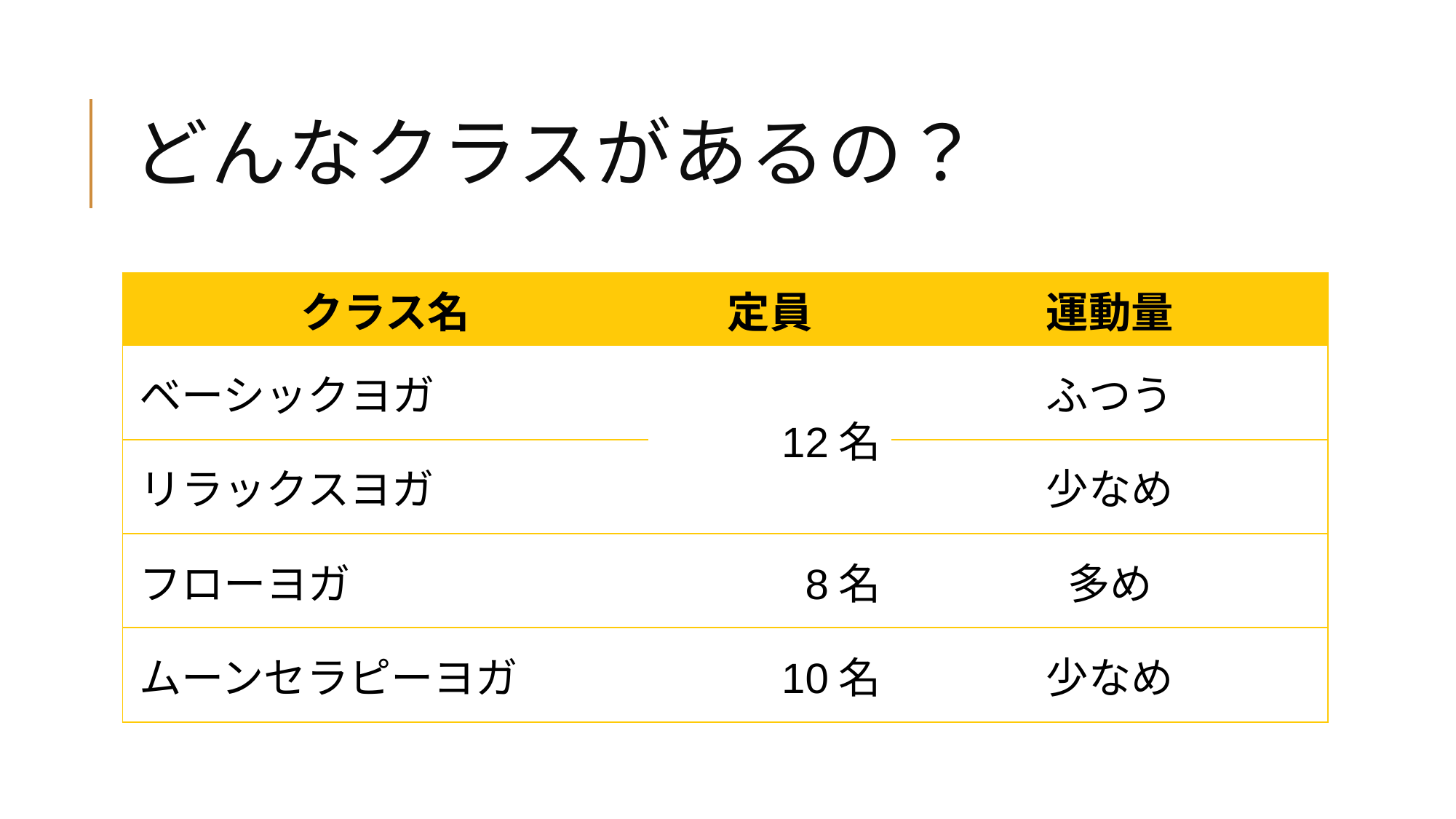

# どんなクラスがあるの？
| クラス名 | 定員 | 運動量 |
| --- | --- | --- |
| ベーシックヨガ | 12名 | ふつう |
| リラックスヨガ |  | 少なめ |
| フローヨガ | 8名 | 多め |
| ムーンセラピーヨガ | 10名 | 少なめ |